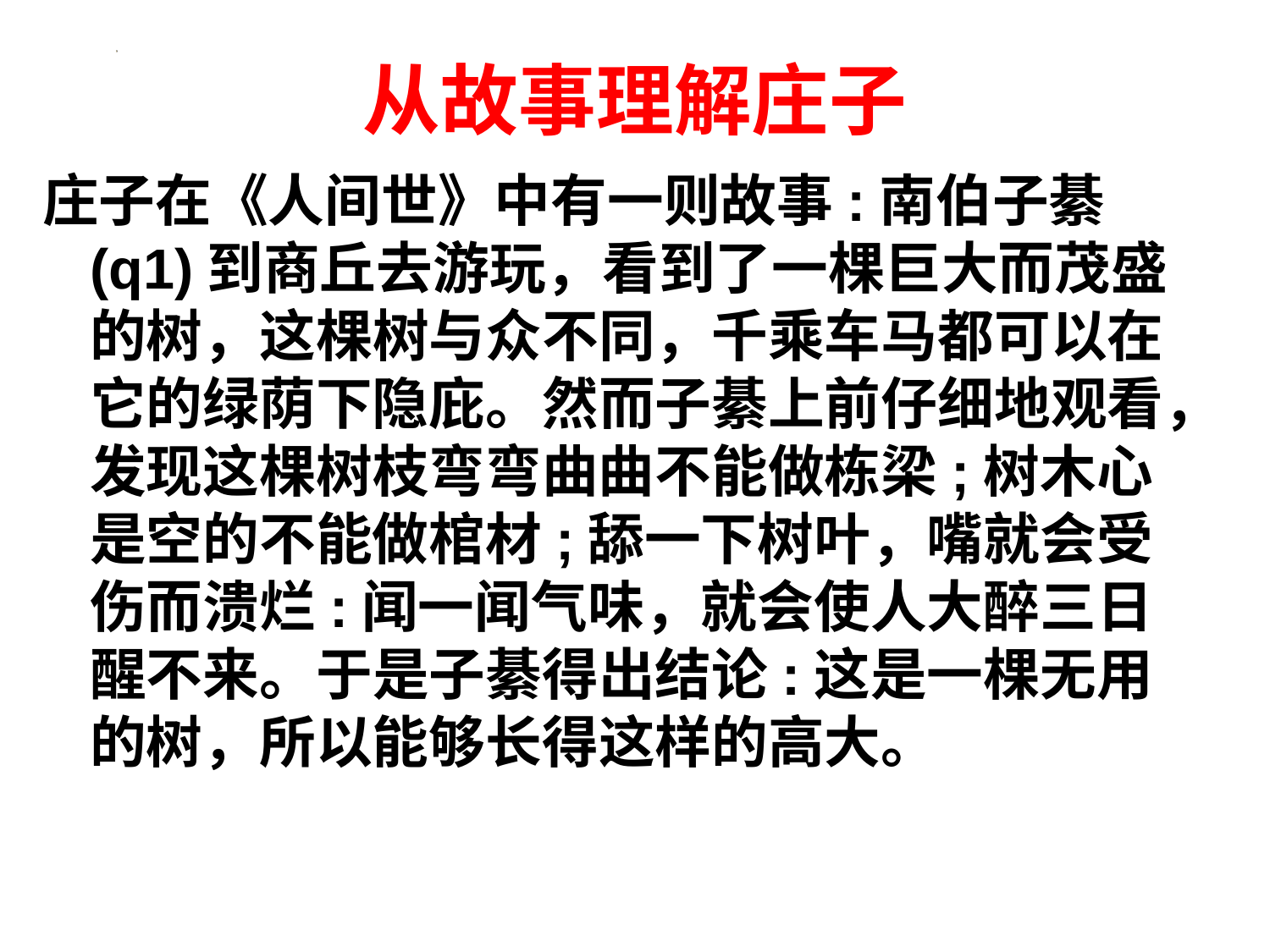

# 从故事理解庄子
庄子在《人间世》中有一则故事:南伯子綦(q1)到商丘去游玩，看到了一棵巨大而茂盛的树，这棵树与众不同，千乘车马都可以在它的绿荫下隐庇。然而子綦上前仔细地观看，发现这棵树枝弯弯曲曲不能做栋梁;树木心是空的不能做棺材;舔一下树叶，嘴就会受伤而溃烂:闻一闻气味，就会使人大醉三日醒不来。于是子綦得出结论:这是一棵无用的树，所以能够长得这样的高大。